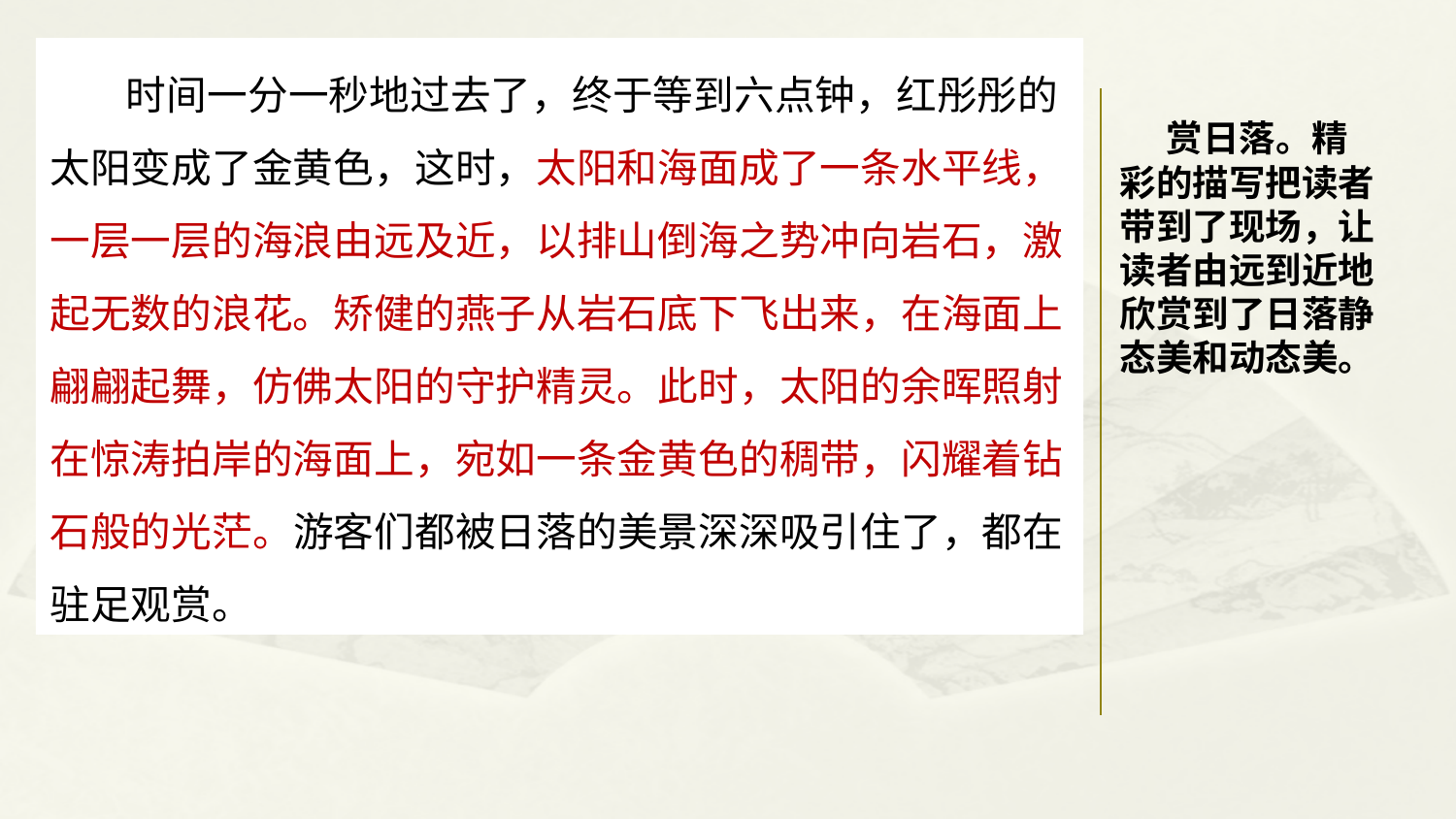

时间一分一秒地过去了，终于等到六点钟，红彤彤的太阳变成了金黄色，这时，太阳和海面成了一条水平线，一层一层的海浪由远及近，以排山倒海之势冲向岩石，激起无数的浪花。矫健的燕子从岩石底下飞出来，在海面上翩翩起舞，仿佛太阳的守护精灵。此时，太阳的余晖照射在惊涛拍岸的海面上，宛如一条金黄色的稠带，闪耀着钻石般的光茫。游客们都被日落的美景深深吸引住了，都在驻足观赏。
    赏日落。精彩的描写把读者带到了现场，让读者由远到近地欣赏到了日落静态美和动态美。